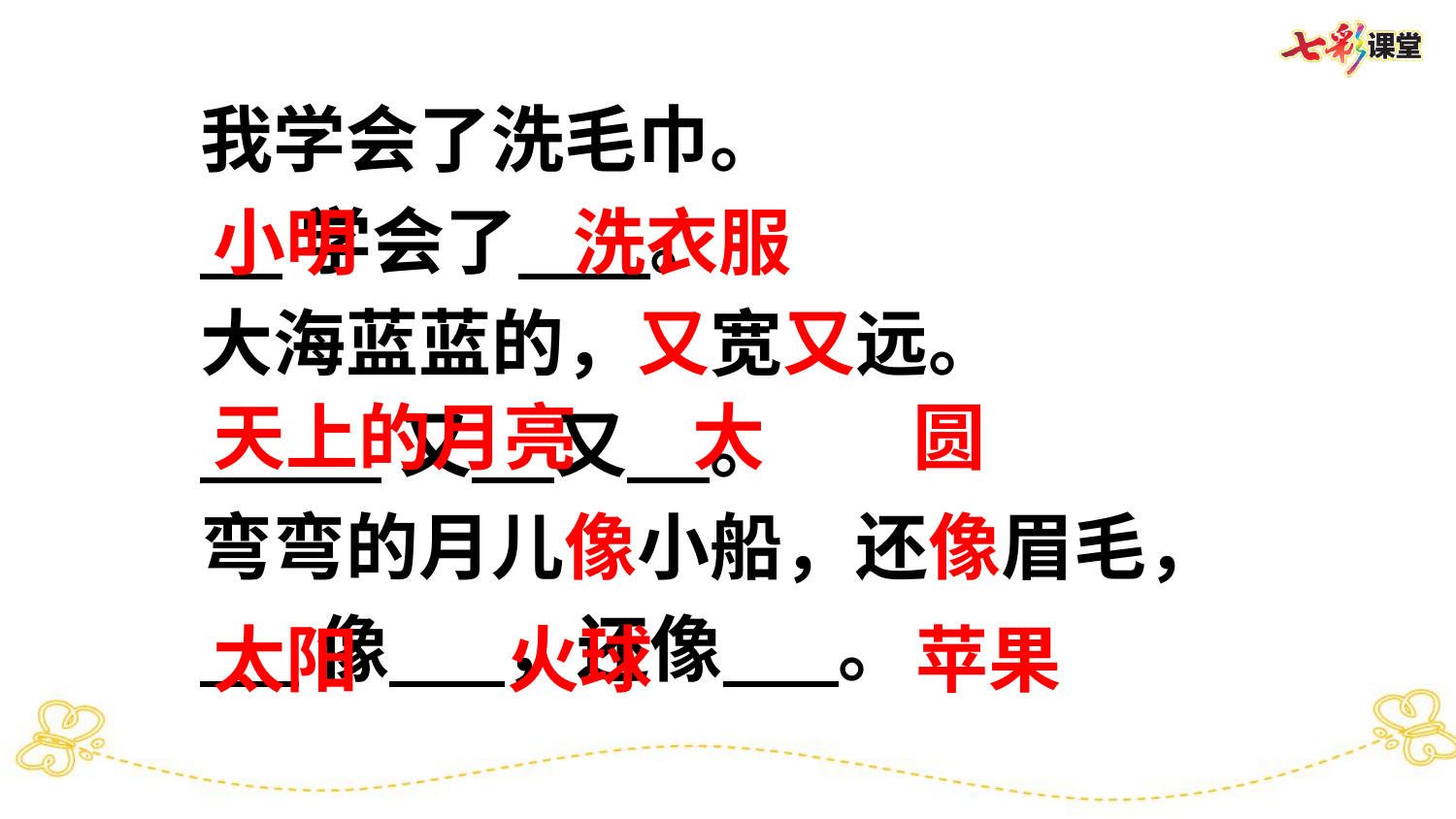

我学会了洗毛巾。
     学会了        。
大海蓝蓝的，又宽又远。
           又     又     。
弯弯的月儿像小船，还像眉毛，
      像       ，还像       。
小明             洗衣服
天上的月亮       大         圆
太阳         火球                苹果